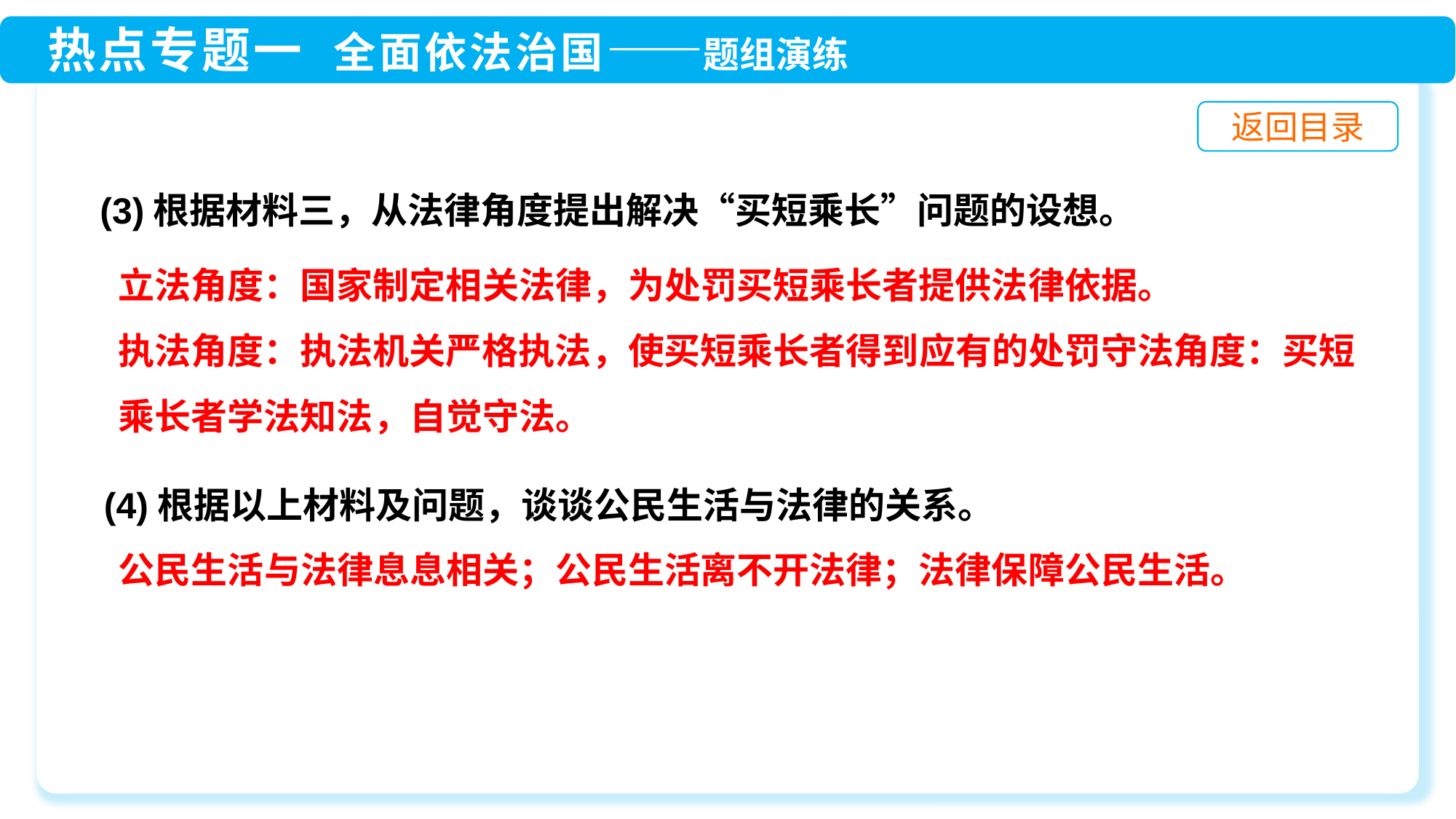

(3)根据材料三，从法律角度提出解决“买短乘长”问题的设想。
立法角度：国家制定相关法律，为处罚买短乘长者提供法律依据。
执法角度：执法机关严格执法，使买短乘长者得到应有的处罚守法角度：买短乘长者学法知法，自觉守法。
(4)根据以上材料及问题，谈谈公民生活与法律的关系。
公民生活与法律息息相关；公民生活离不开法律；法律保障公民生活。